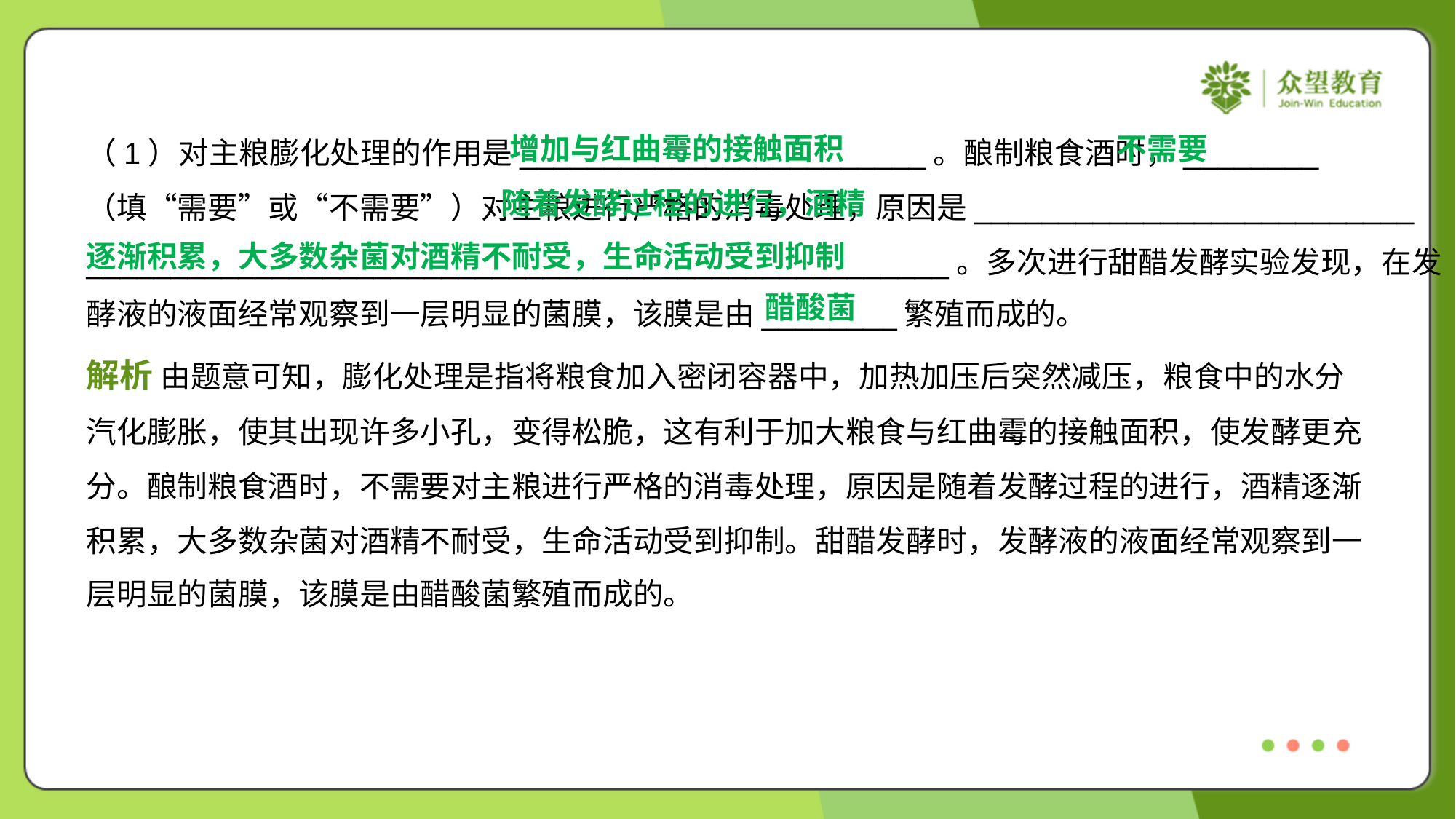

增加与红曲霉的接触面积
不需要
（1）对主粮膨化处理的作用是________________________。酿制粮食酒时，________
（填“需要”或“不需要”）对主粮进行严格的消毒处理，原因是__________________________
___________________________________________________。多次进行甜醋发酵实验发现，在发
酵液的液面经常观察到一层明显的菌膜，该膜是由________繁殖而成的。
                                                           随着发酵过程的进行，酒精
逐渐积累，大多数杂菌对酒精不耐受，生命活动受到抑制
醋酸菌
解析 由题意可知，膨化处理是指将粮食加入密闭容器中，加热加压后突然减压，粮食中的水分
汽化膨胀，使其出现许多小孔，变得松脆，这有利于加大粮食与红曲霉的接触面积，使发酵更充
分。酿制粮食酒时，不需要对主粮进行严格的消毒处理，原因是随着发酵过程的进行，酒精逐渐
积累，大多数杂菌对酒精不耐受，生命活动受到抑制。甜醋发酵时，发酵液的液面经常观察到一
层明显的菌膜，该膜是由醋酸菌繁殖而成的。